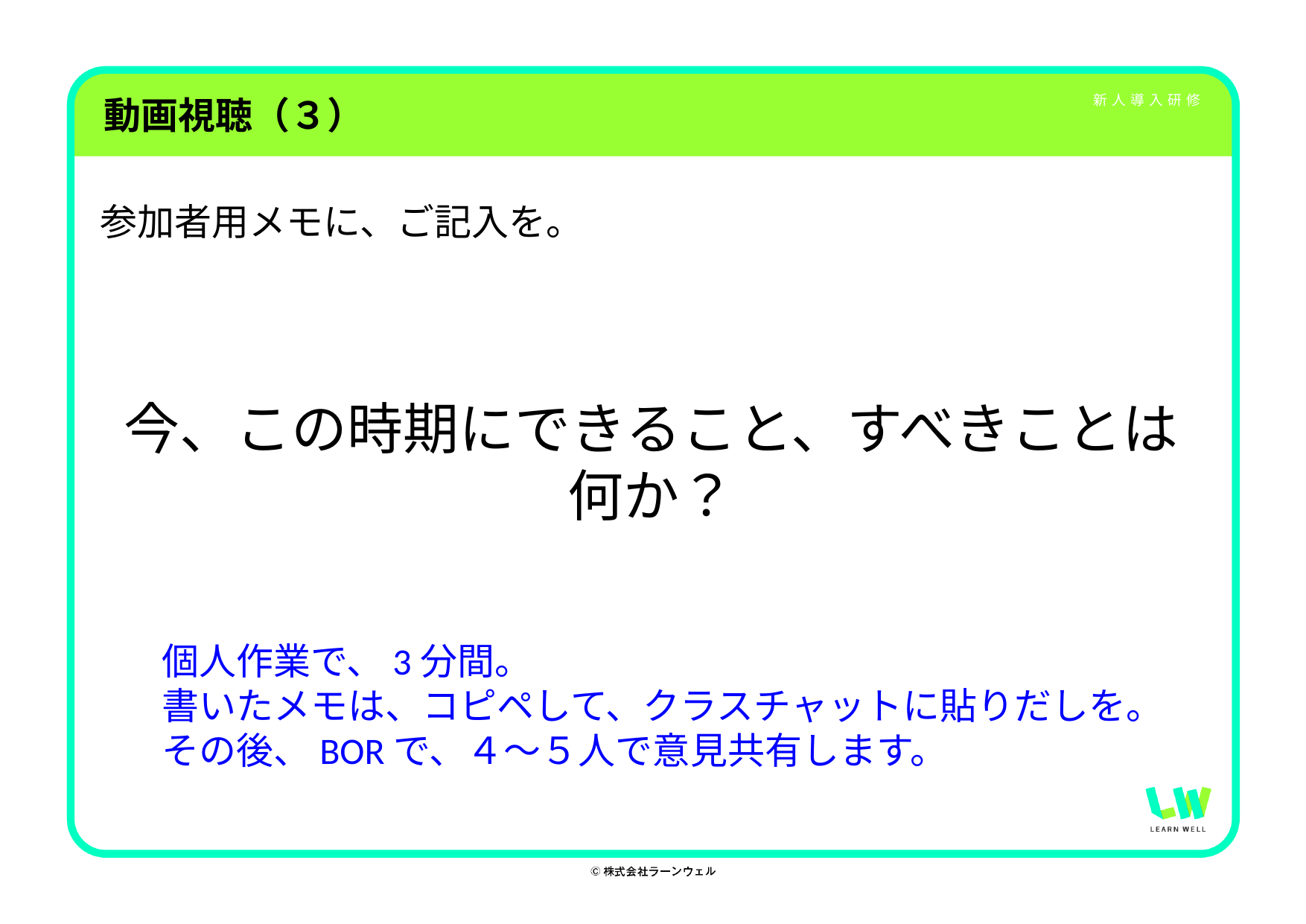

# 動画視聴（３）

参加者用メモに、ご記入を。

今、この時期にできること、すべきことは何か？

個人作業で、3分間。
書いたメモは、コピペして、クラスチャットに貼りだしを。
その後、BORで、４～５人で意見共有します。